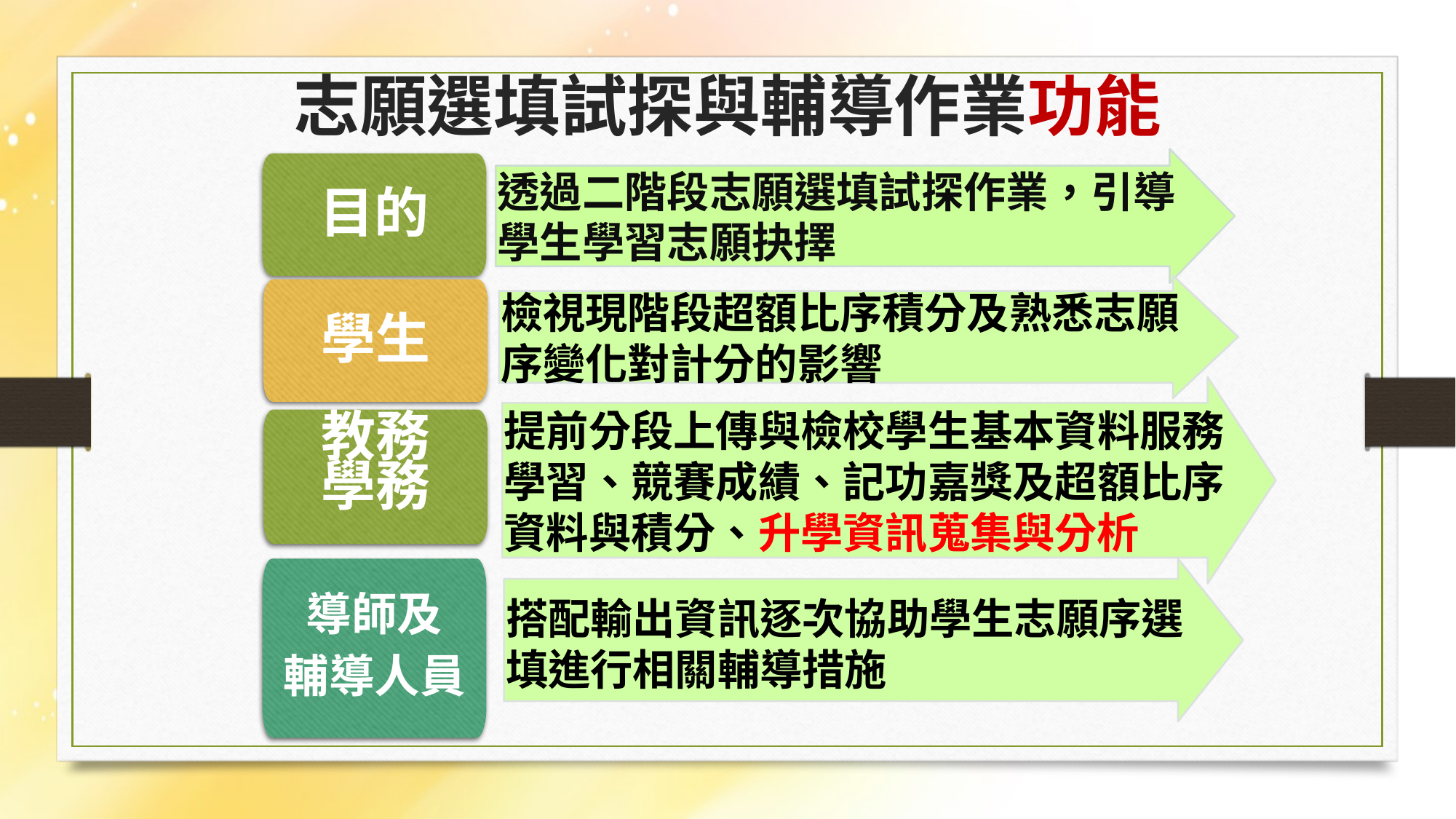

志願選填試探與輔導作業功能
透過二階段志願選填試探作業，引導學生學習志願抉擇

檢視現階段超額比序積分及熟悉志願序變化對計分的影響

目的
學生
教務
學務
導師及
輔導人員

提前分段上傳與檢校學生基本資料服務學習、競賽成績、記功嘉獎及超額比序資料與積分、升學資訊蒐集與分析

搭配輸出資訊逐次協助學生志願序選填進行相關輔導措施